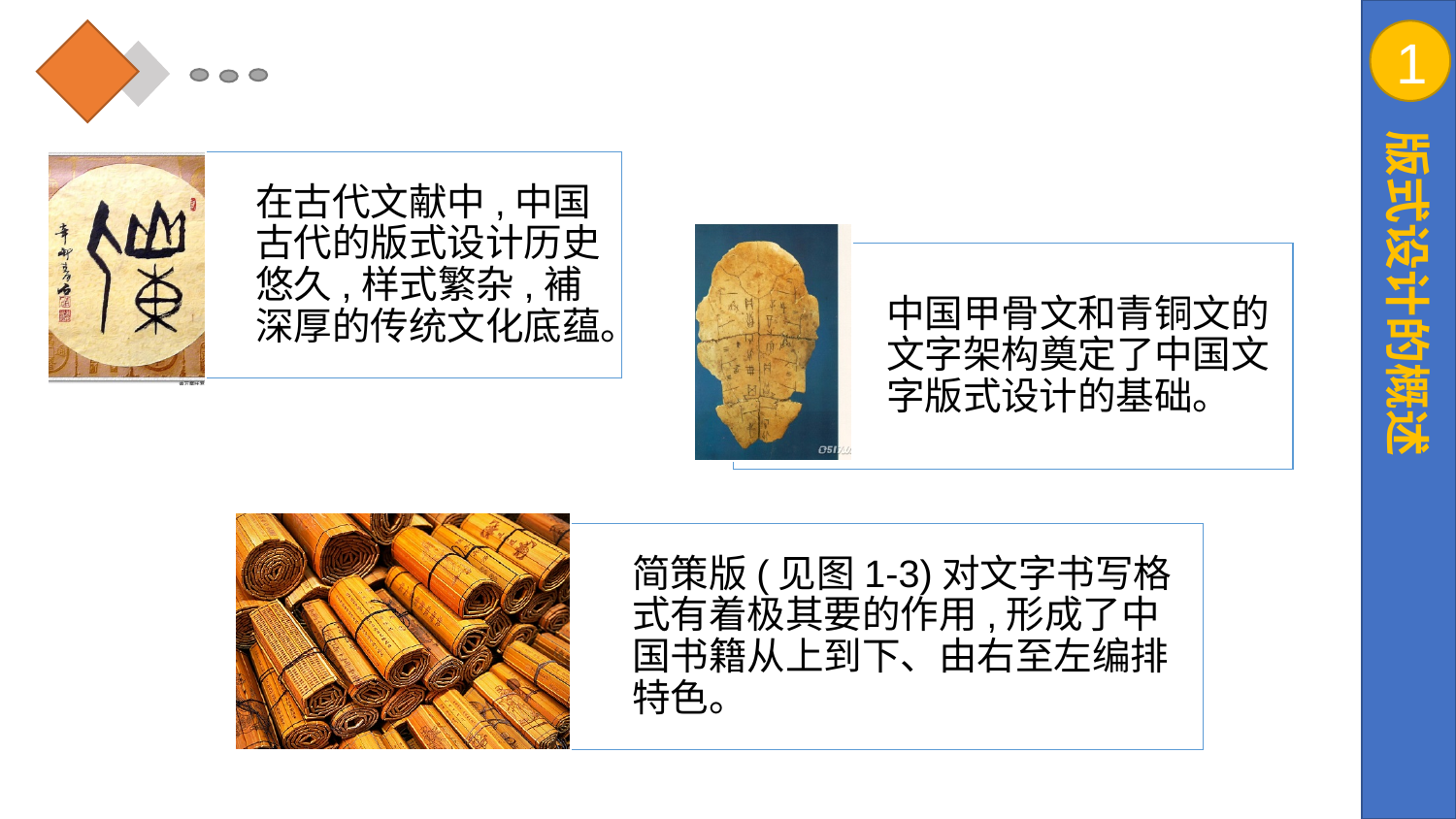

1

版式设计的概述
在古代文献中,中国古代的版式设计历史悠久,样式繁杂,補深厚的传统文化底蕴。
中国甲骨文和青铜文的文字架构奠定了中国文字版式设计的基础。
简策版(见图1-3)对文字书写格式有着极其要的作用,形成了中国书籍从上到下、由右至左编排特色。